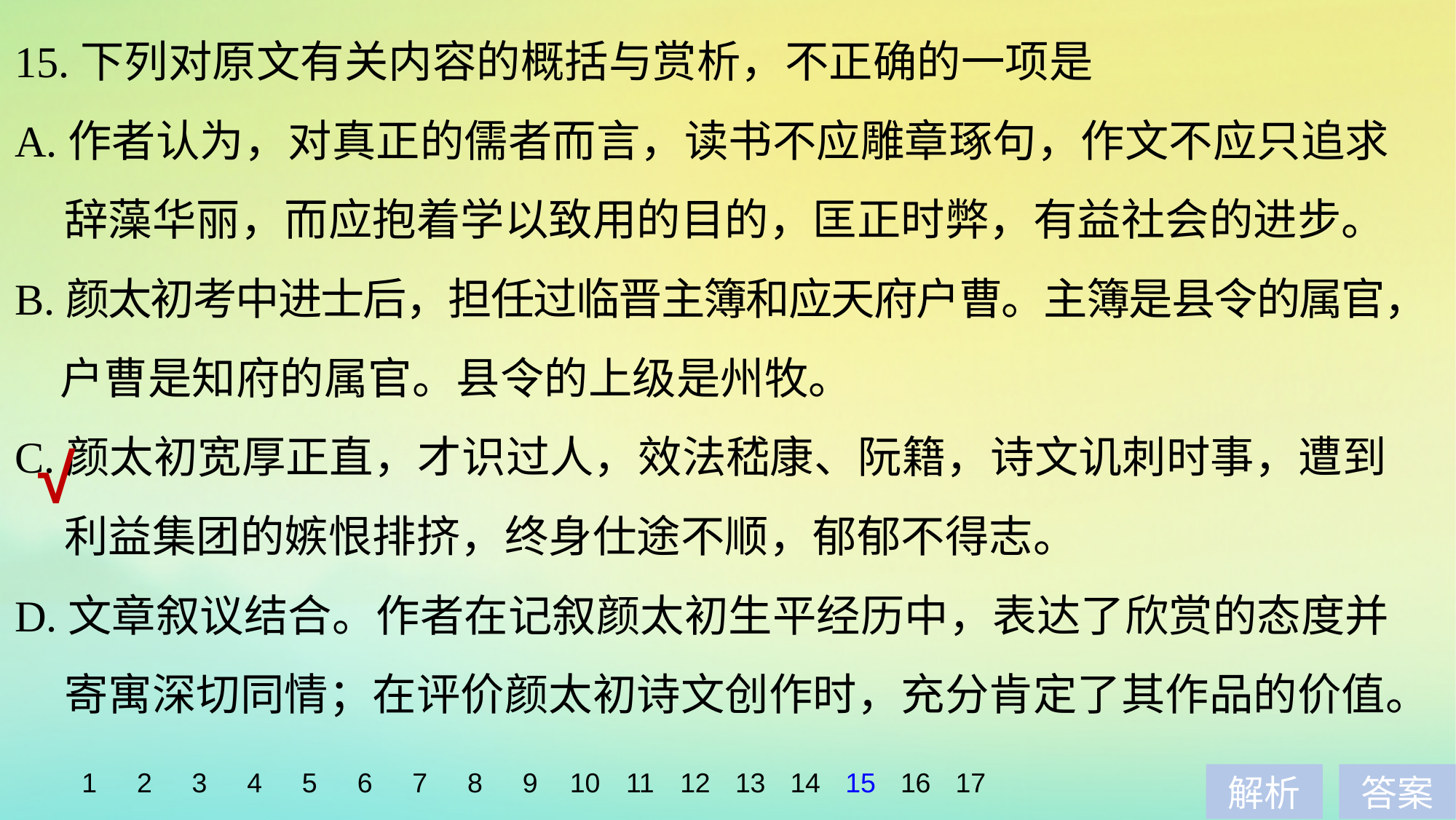

15.下列对原文有关内容的概括与赏析，不正确的一项是
A.作者认为，对真正的儒者而言，读书不应雕章琢句，作文不应只追求
    辞藻华丽，而应抱着学以致用的目的，匡正时弊，有益社会的进步。
B.颜太初考中进士后，担任过临晋主簿和应天府户曹。主簿是县令的属官，
    户曹是知府的属官。县令的上级是州牧。
C.颜太初宽厚正直，才识过人，效法嵇康、阮籍，诗文讥刺时事，遭到
    利益集团的嫉恨排挤，终身仕途不顺，郁郁不得志。
D.文章叙议结合。作者在记叙颜太初生平经历中，表达了欣赏的态度并
    寄寓深切同情；在评价颜太初诗文创作时，充分肯定了其作品的价值。
√
1
2
3
4
5
6
7
8
9
10
11
12
13
14
15
16
17
解析
答案